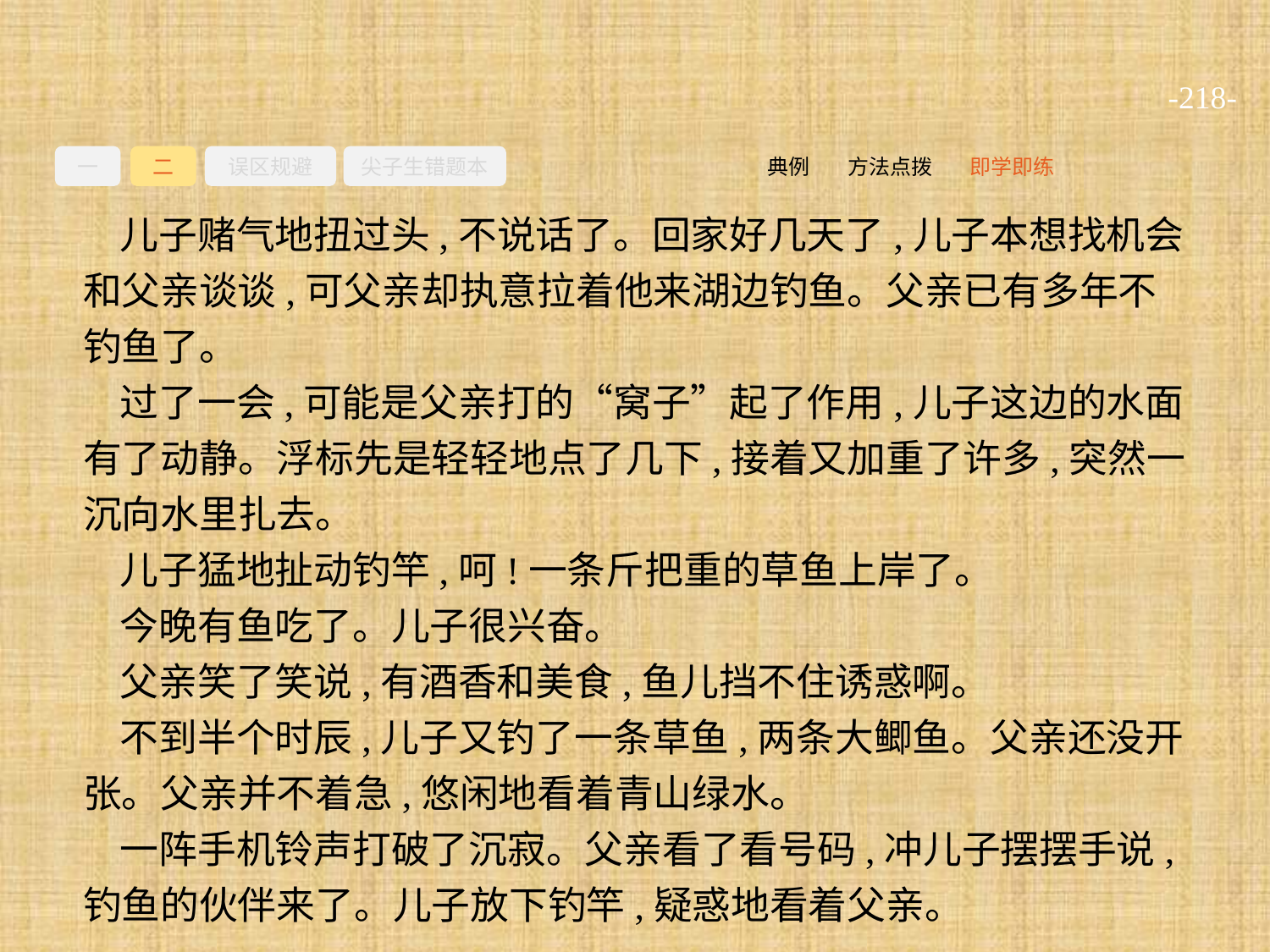

-218-
一
二
误区规避
尖子生错题本
即学即练
方法点拨
典例
儿子赌气地扭过头,不说话了。回家好几天了,儿子本想找机会和父亲谈谈,可父亲却执意拉着他来湖边钓鱼。父亲已有多年不钓鱼了。
过了一会,可能是父亲打的“窝子”起了作用,儿子这边的水面有了动静。浮标先是轻轻地点了几下,接着又加重了许多,突然一沉向水里扎去。
儿子猛地扯动钓竿,呵!一条斤把重的草鱼上岸了。
今晚有鱼吃了。儿子很兴奋。
父亲笑了笑说,有酒香和美食,鱼儿挡不住诱惑啊。
不到半个时辰,儿子又钓了一条草鱼,两条大鲫鱼。父亲还没开张。父亲并不着急,悠闲地看着青山绿水。
一阵手机铃声打破了沉寂。父亲看了看号码,冲儿子摆摆手说,钓鱼的伙伴来了。儿子放下钓竿,疑惑地看着父亲。